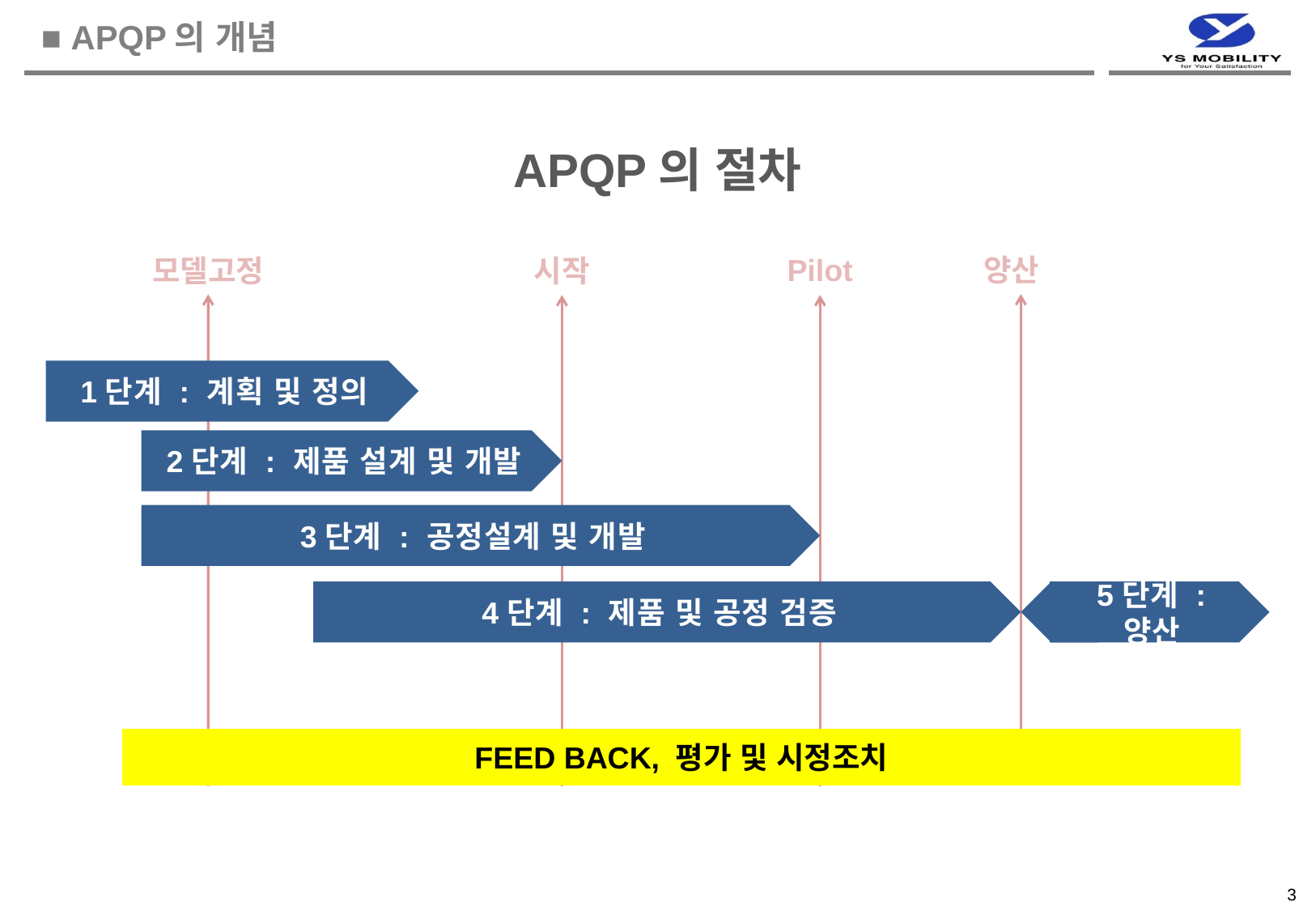

■ APQP의 개념
APQP의 절차
Pilot
양산
모델고정
시작
1단계 : 계획 및 정의
2단계 : 제품 설계 및 개발
3단계 : 공정설계 및 개발
4단계 : 제품 및 공정 검증

5단계 : 양산
FEED BACK, 평가 및 시정조치